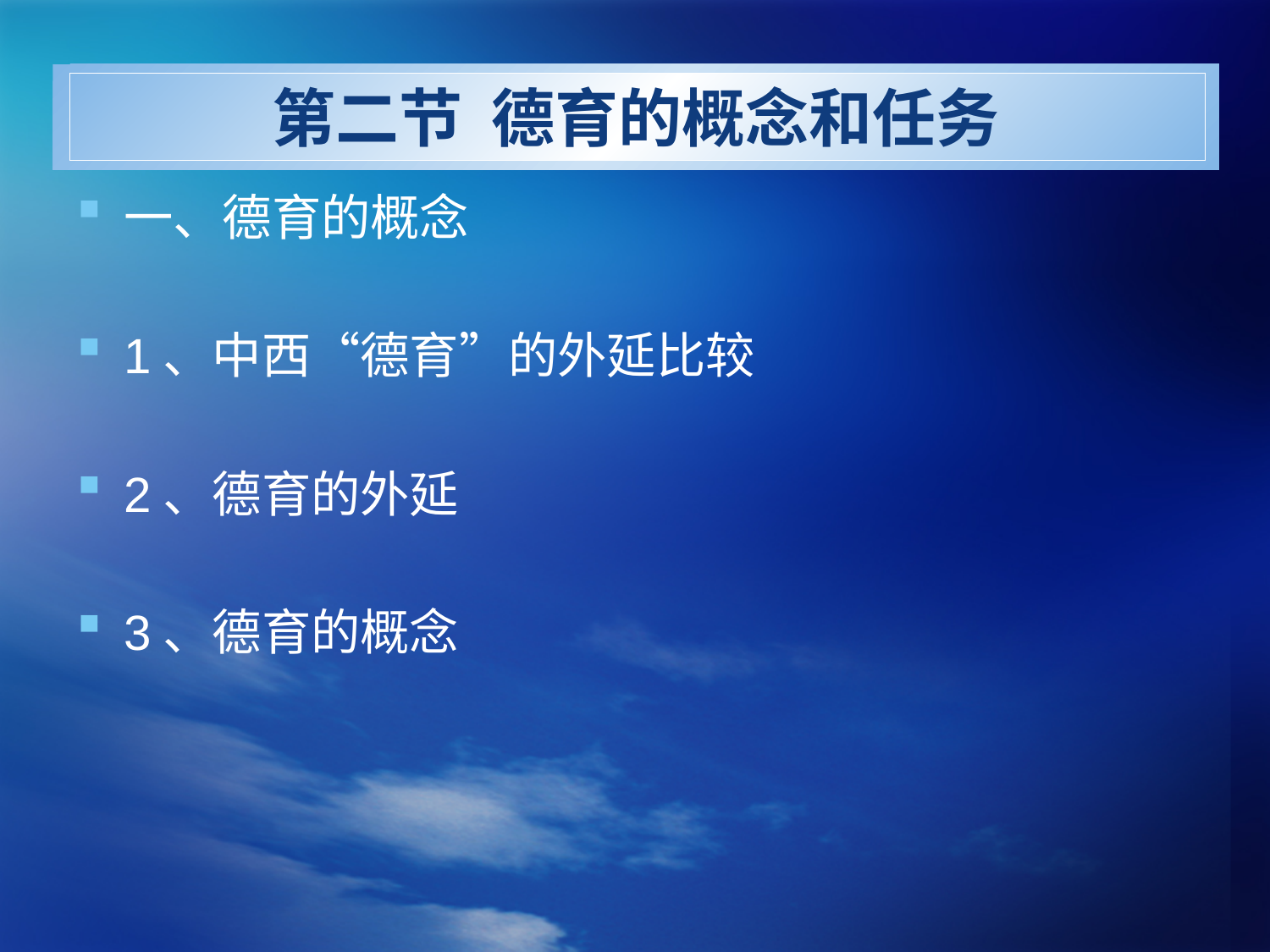

# 第二节  德育的概念和任务
一、德育的概念

1、中西“德育”的外延比较

2、德育的外延

3、德育的概念